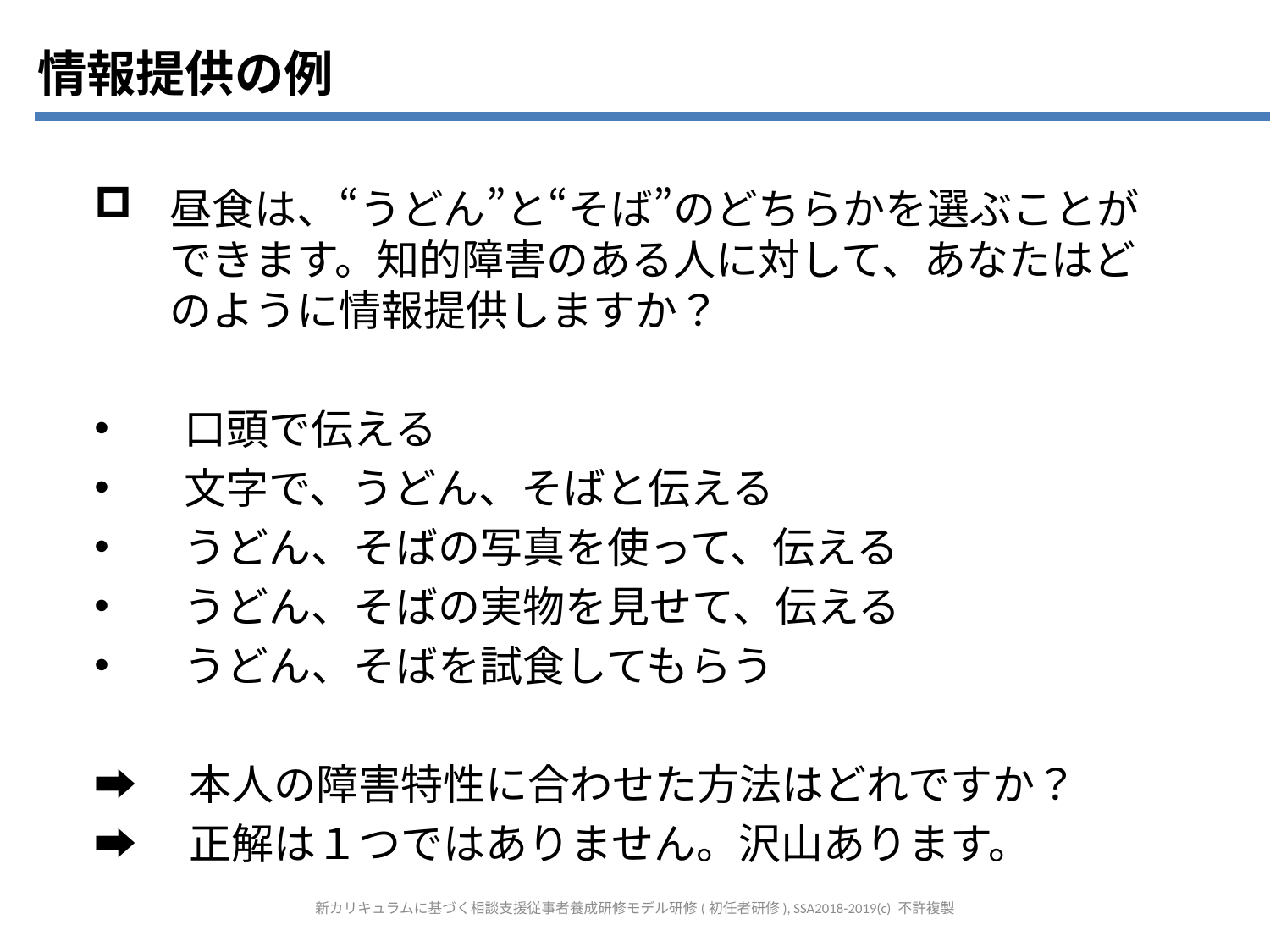

情報提供の例
昼食は、“うどん”と“そば”のどちらかを選ぶことができます。知的障害のある人に対して、あなたはどのように情報提供しますか？

　口頭で伝える
　文字で、うどん、そばと伝える
　うどん、そばの写真を使って、伝える
　うどん、そばの実物を見せて、伝える
　うどん、そばを試食してもらう

➡　本人の障害特性に合わせた方法はどれですか？
➡　正解は１つではありません。沢山あります。
新カリキュラムに基づく相談支援従事者養成研修モデル研修(初任者研修), SSA2018-2019(c) 不許複製